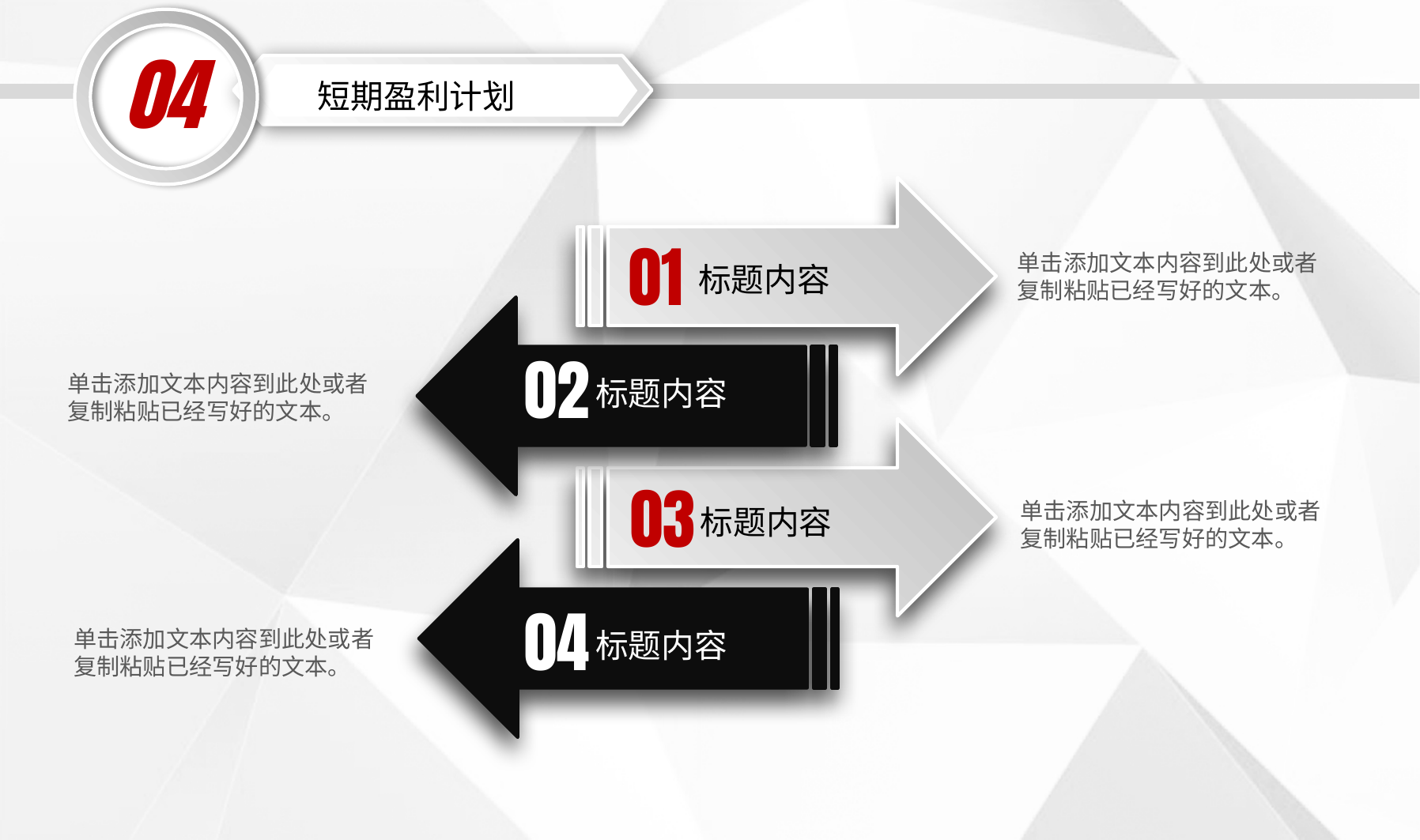

04

短期盈利计划

01
标题内容
单击添加文本内容到此处或者
复制粘贴已经写好的文本。

02
标题内容
单击添加文本内容到此处或者
复制粘贴已经写好的文本。

03
标题内容
单击添加文本内容到此处或者
复制粘贴已经写好的文本。

04
标题内容
单击添加文本内容到此处或者
复制粘贴已经写好的文本。